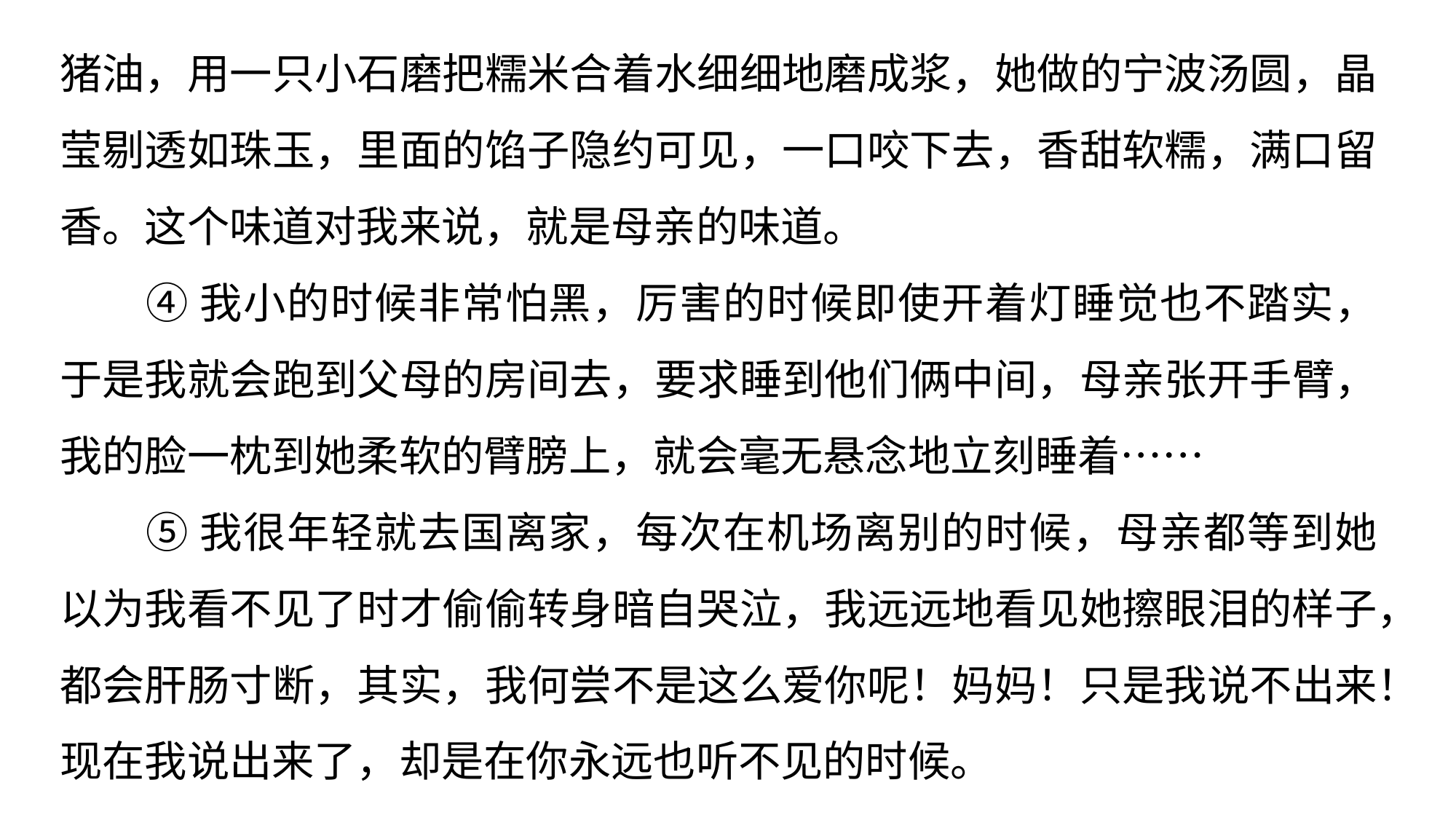

猪油，用一只小石磨把糯米合着水细细地磨成浆，她做的宁波汤圆，晶莹剔透如珠玉，里面的馅子隐约可见，一口咬下去，香甜软糯，满口留香。这个味道对我来说，就是母亲的味道。
④我小的时候非常怕黑，厉害的时候即使开着灯睡觉也不踏实，于是我就会跑到父母的房间去，要求睡到他们俩中间，母亲张开手臂，我的脸一枕到她柔软的臂膀上，就会毫无悬念地立刻睡着……
⑤我很年轻就去国离家，每次在机场离别的时候，母亲都等到她以为我看不见了时才偷偷转身暗自哭泣，我远远地看见她擦眼泪的样子，都会肝肠寸断，其实，我何尝不是这么爱你呢！妈妈！只是我说不出来！现在我说出来了，却是在你永远也听不见的时候。